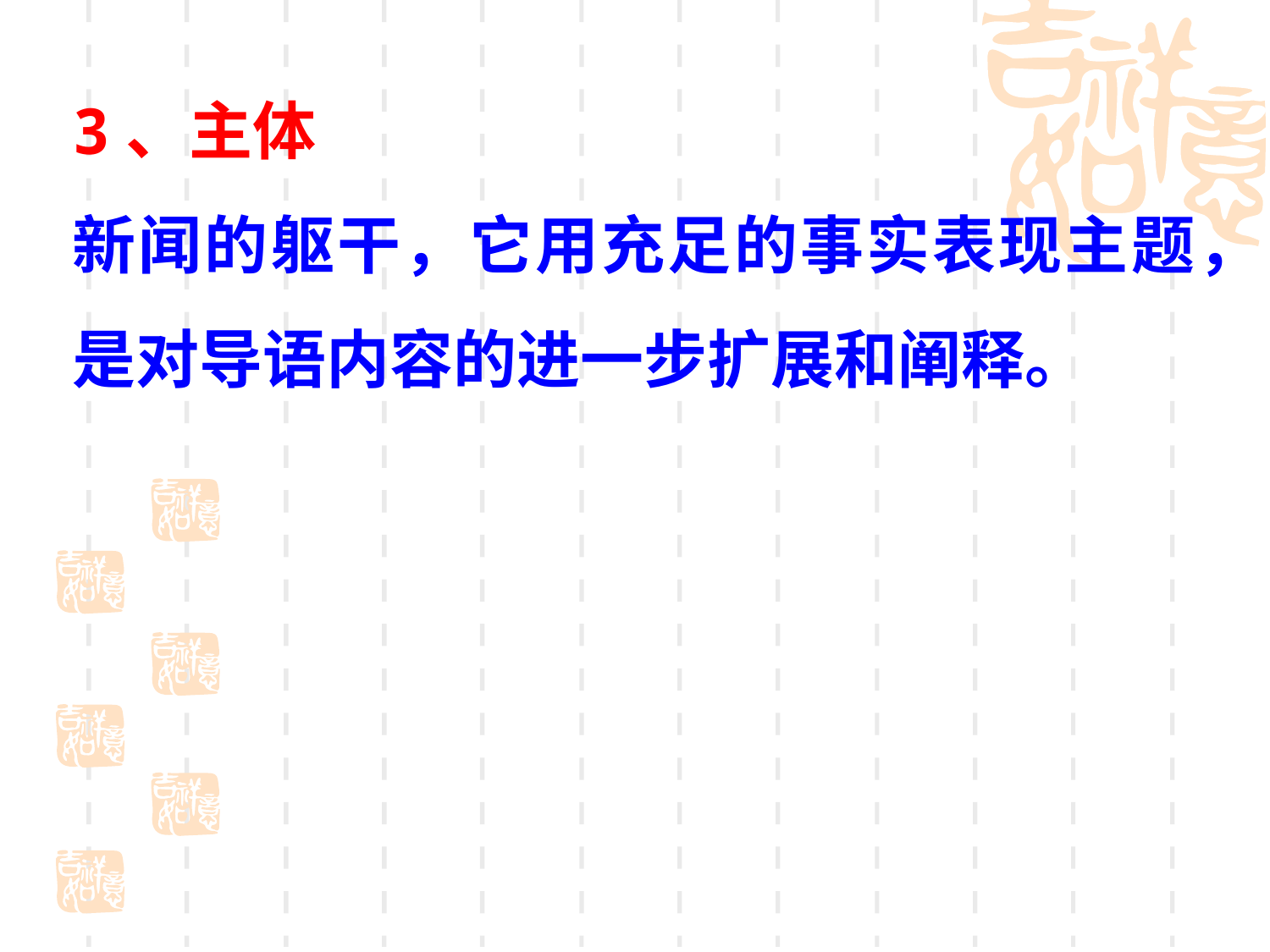

3、主体
新闻的躯干，它用充足的事实表现主题，是对导语内容的进一步扩展和阐释。